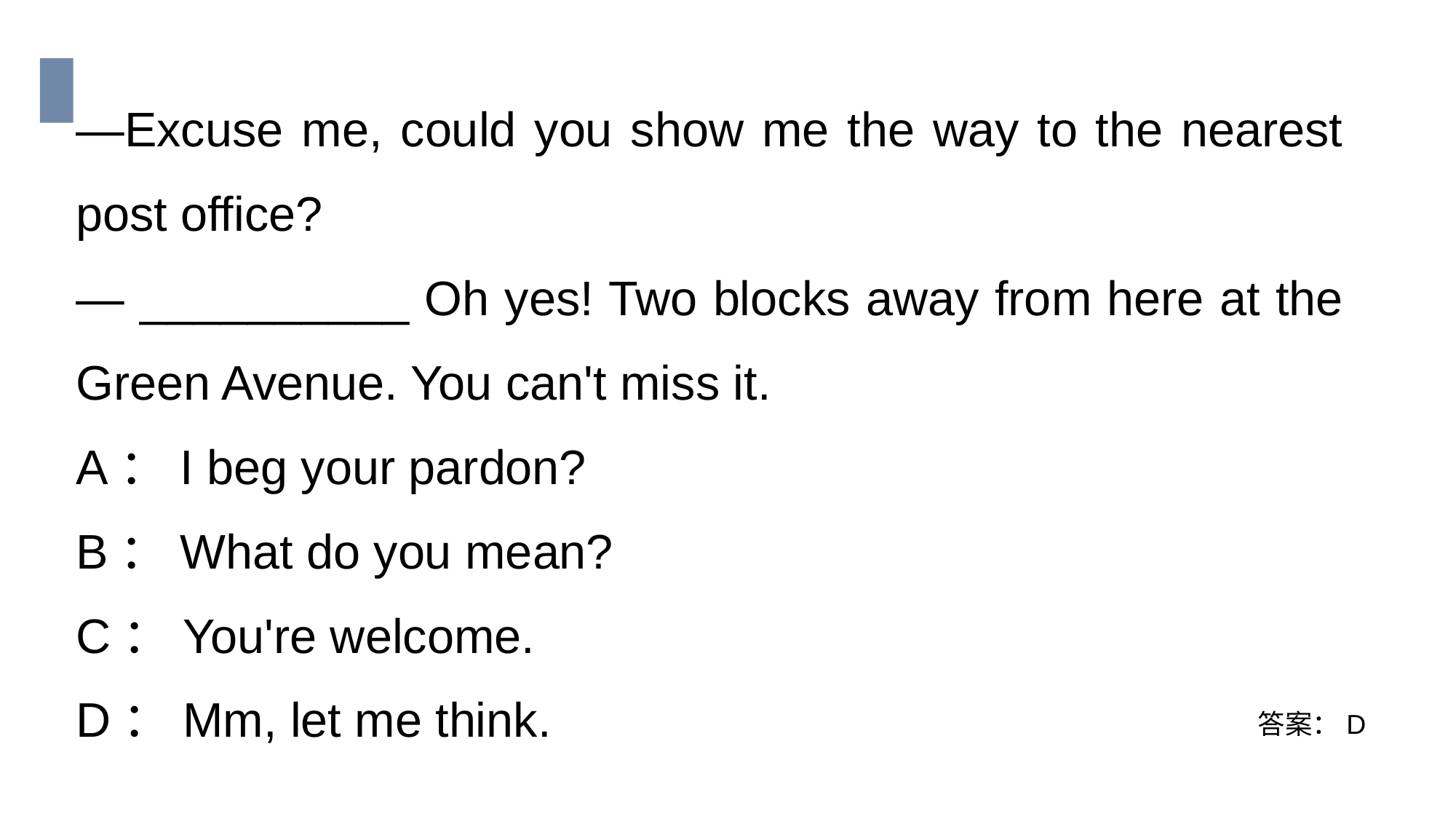

—Excuse me, could you show me the way to the nearest post office?
— __________ Oh yes! Two blocks away from here at the Green Avenue. You can't miss it.
A：I beg your pardon?
B：What do you mean?
C：You're welcome.
D：Mm, let me think.
答案：D